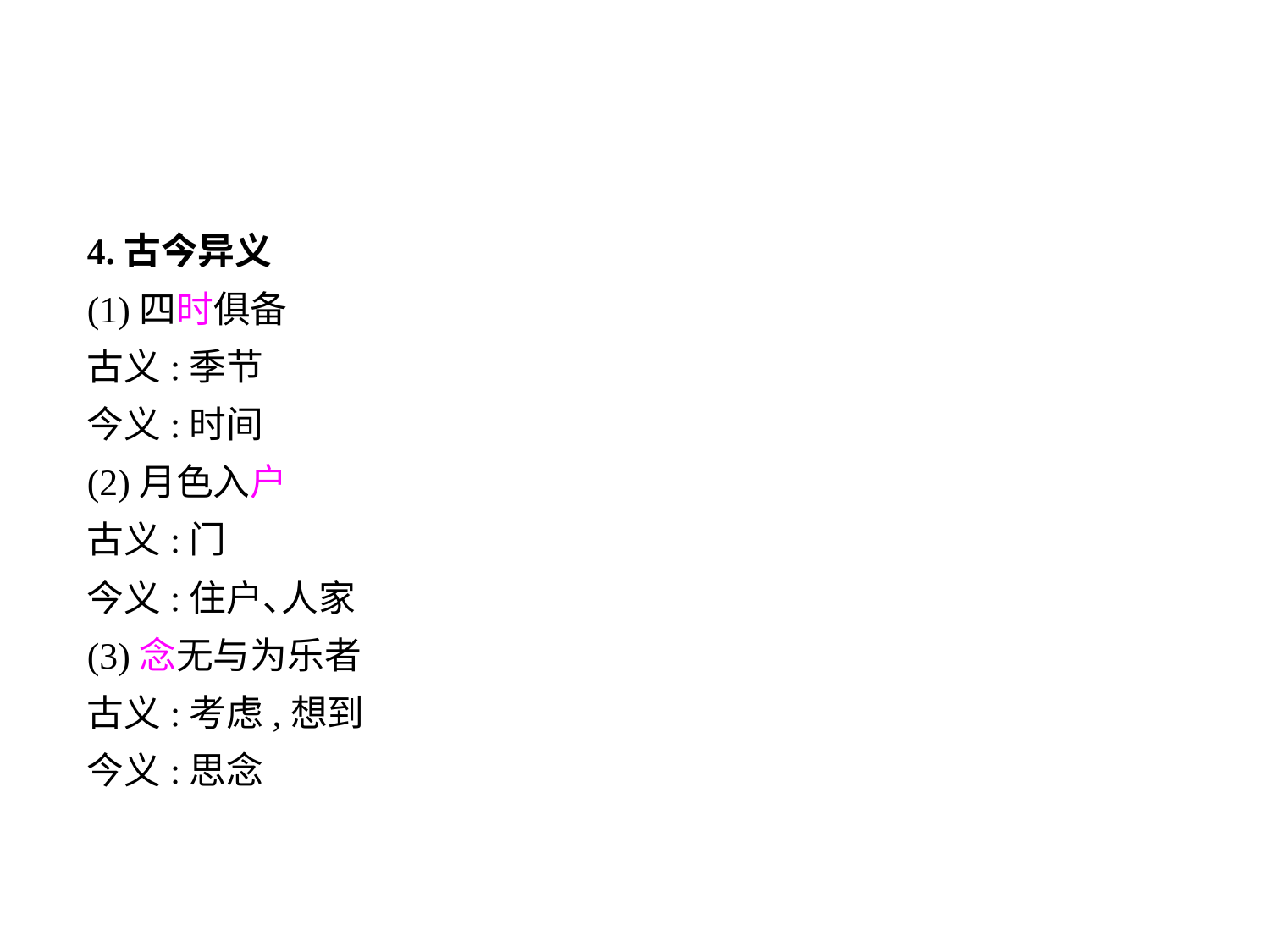

4.古今异义
(1)四时俱备
古义:季节
今义:时间
(2)月色入户
古义:门
今义:住户､人家
(3)念无与为乐者
古义:考虑,想到
今义:思念